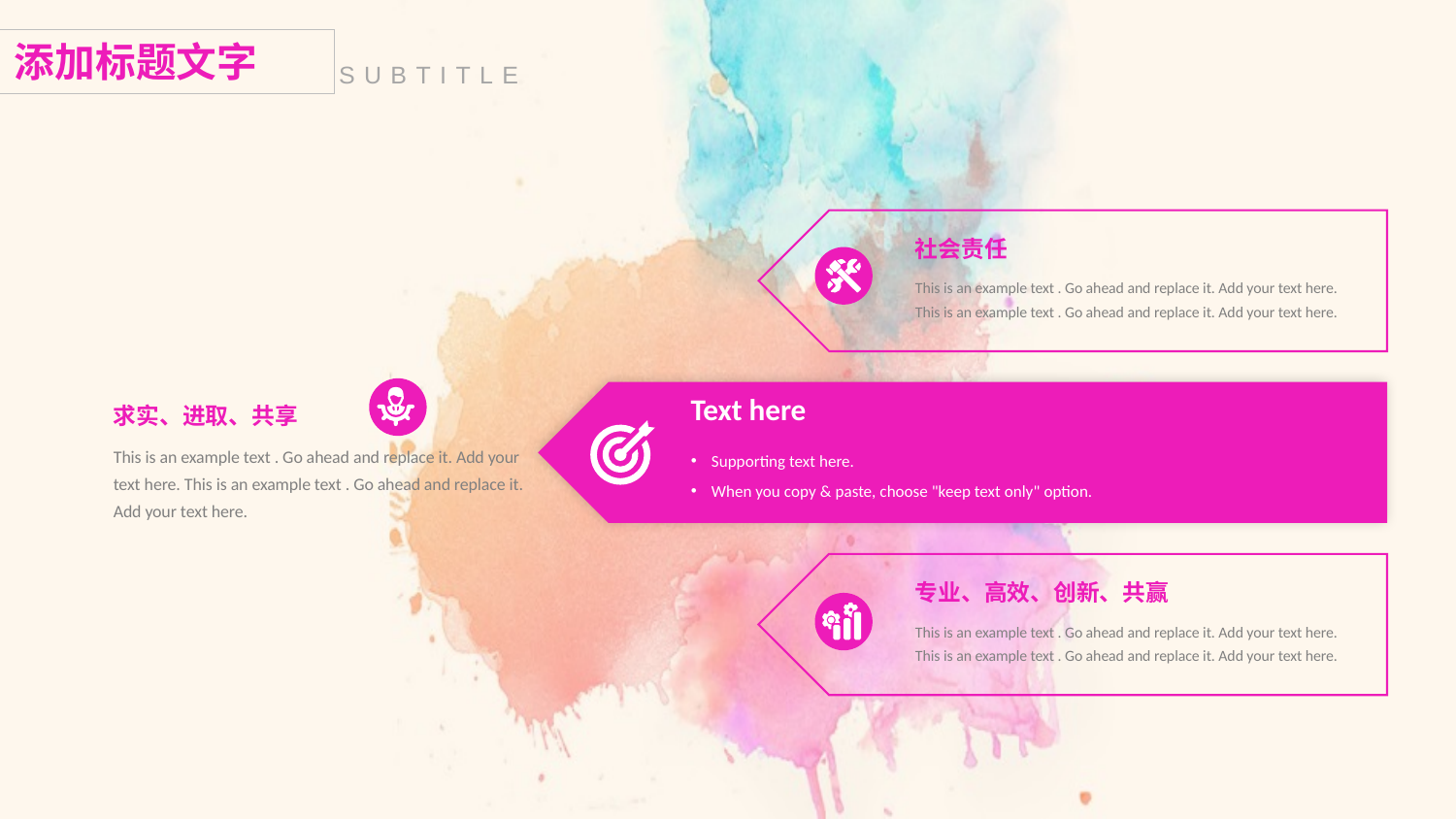

社会责任
This is an example text . Go ahead and replace it. Add your text here. This is an example text . Go ahead and replace it. Add your text here.

求实、进取、共享
This is an example text . Go ahead and replace it. Add your text here. This is an example text . Go ahead and replace it. Add your text here.

Text here
Supporting text here.
When you copy & paste, choose "keep text only" option.

专业、高效、创新、共赢
This is an example text . Go ahead and replace it. Add your text here. This is an example text . Go ahead and replace it. Add your text here.